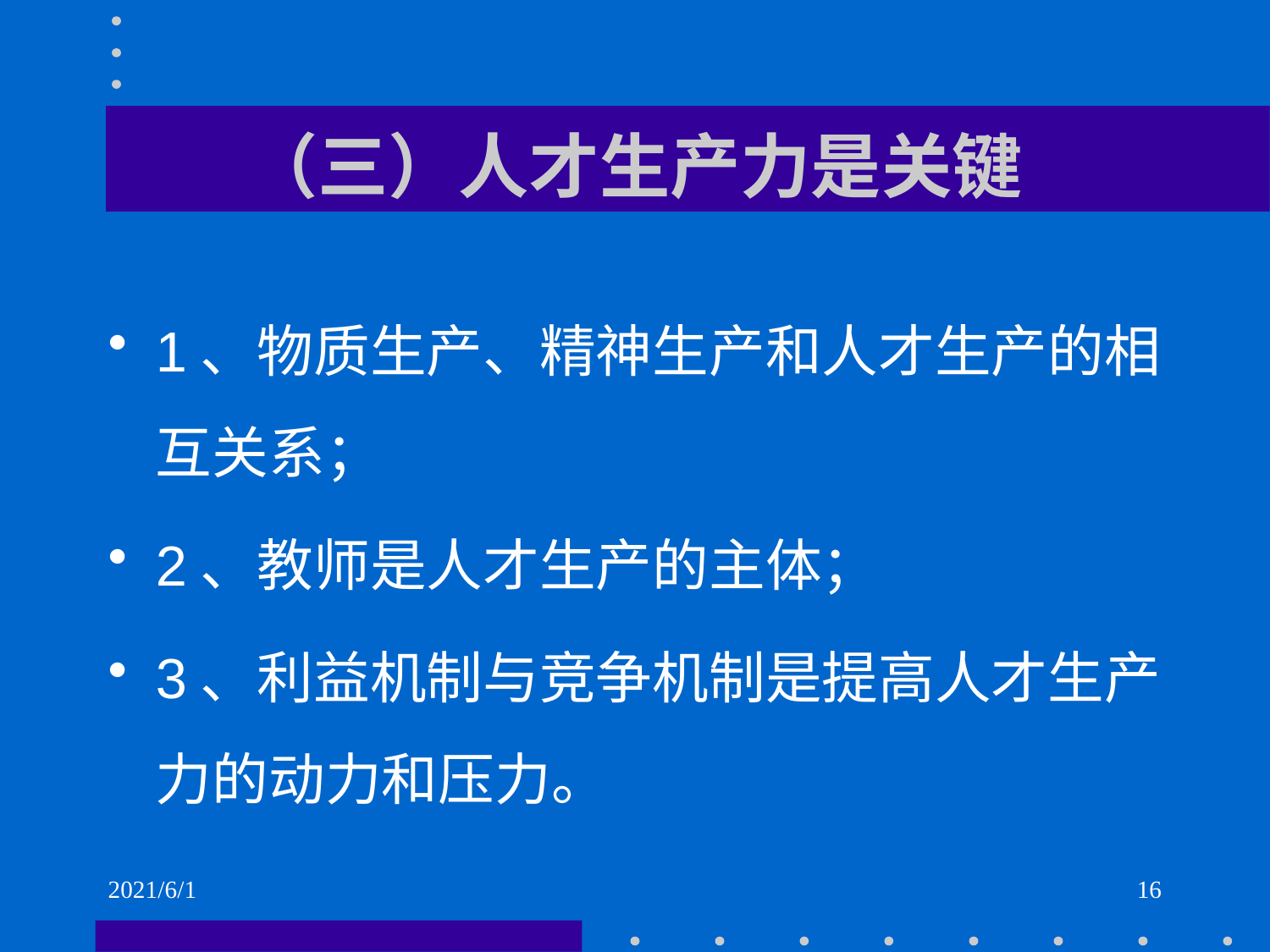

# （三）人才生产力是关键
1、物质生产、精神生产和人才生产的相互关系；
2、教师是人才生产的主体；
3、利益机制与竞争机制是提高人才生产力的动力和压力。
2021/6/1
16